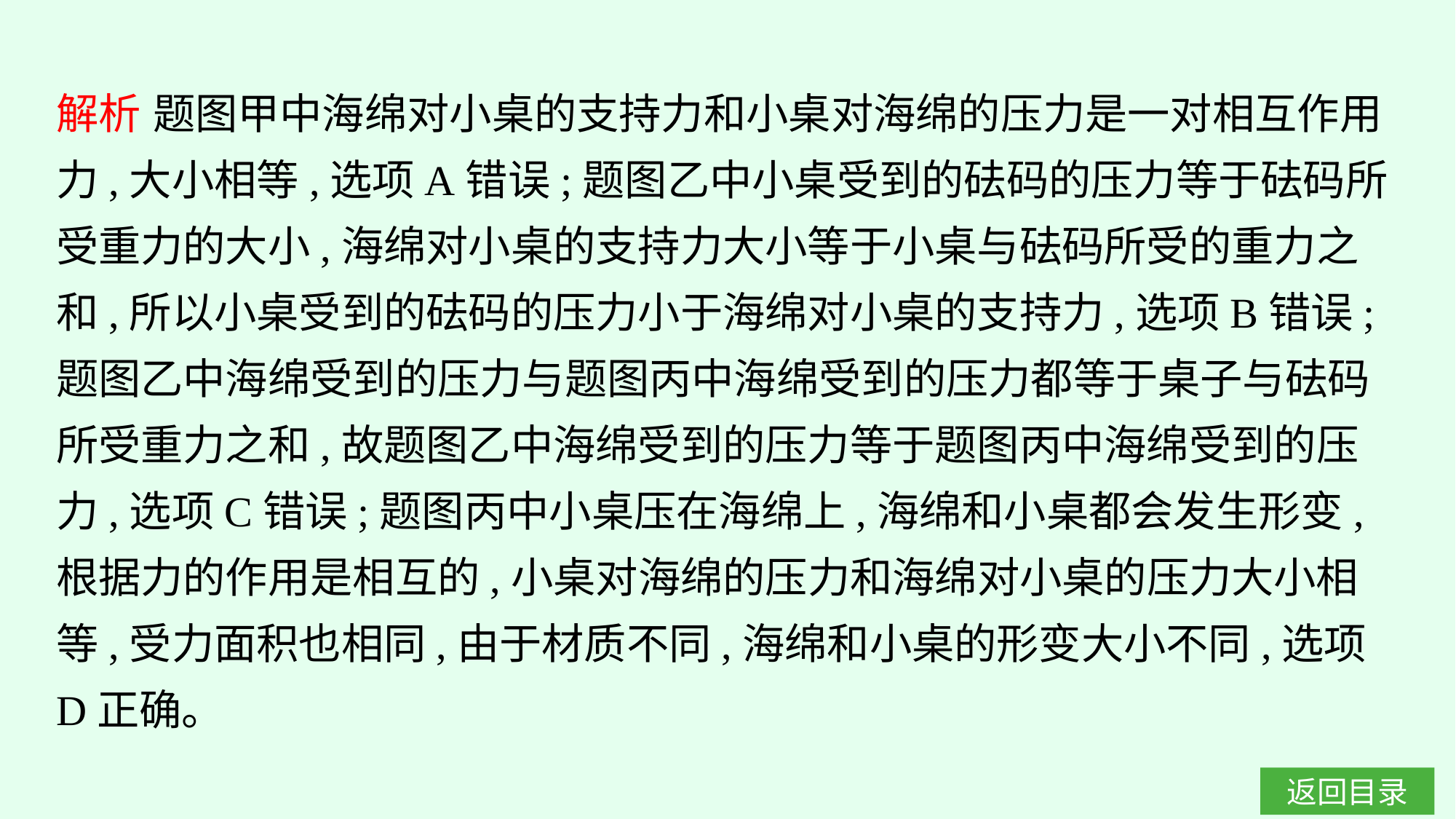

解析 题图甲中海绵对小桌的支持力和小桌对海绵的压力是一对相互作用力,大小相等,选项A错误;题图乙中小桌受到的砝码的压力等于砝码所受重力的大小,海绵对小桌的支持力大小等于小桌与砝码所受的重力之和,所以小桌受到的砝码的压力小于海绵对小桌的支持力,选项B错误;题图乙中海绵受到的压力与题图丙中海绵受到的压力都等于桌子与砝码所受重力之和,故题图乙中海绵受到的压力等于题图丙中海绵受到的压力,选项C错误;题图丙中小桌压在海绵上,海绵和小桌都会发生形变,根据力的作用是相互的,小桌对海绵的压力和海绵对小桌的压力大小相等,受力面积也相同,由于材质不同,海绵和小桌的形变大小不同,选项D正确。